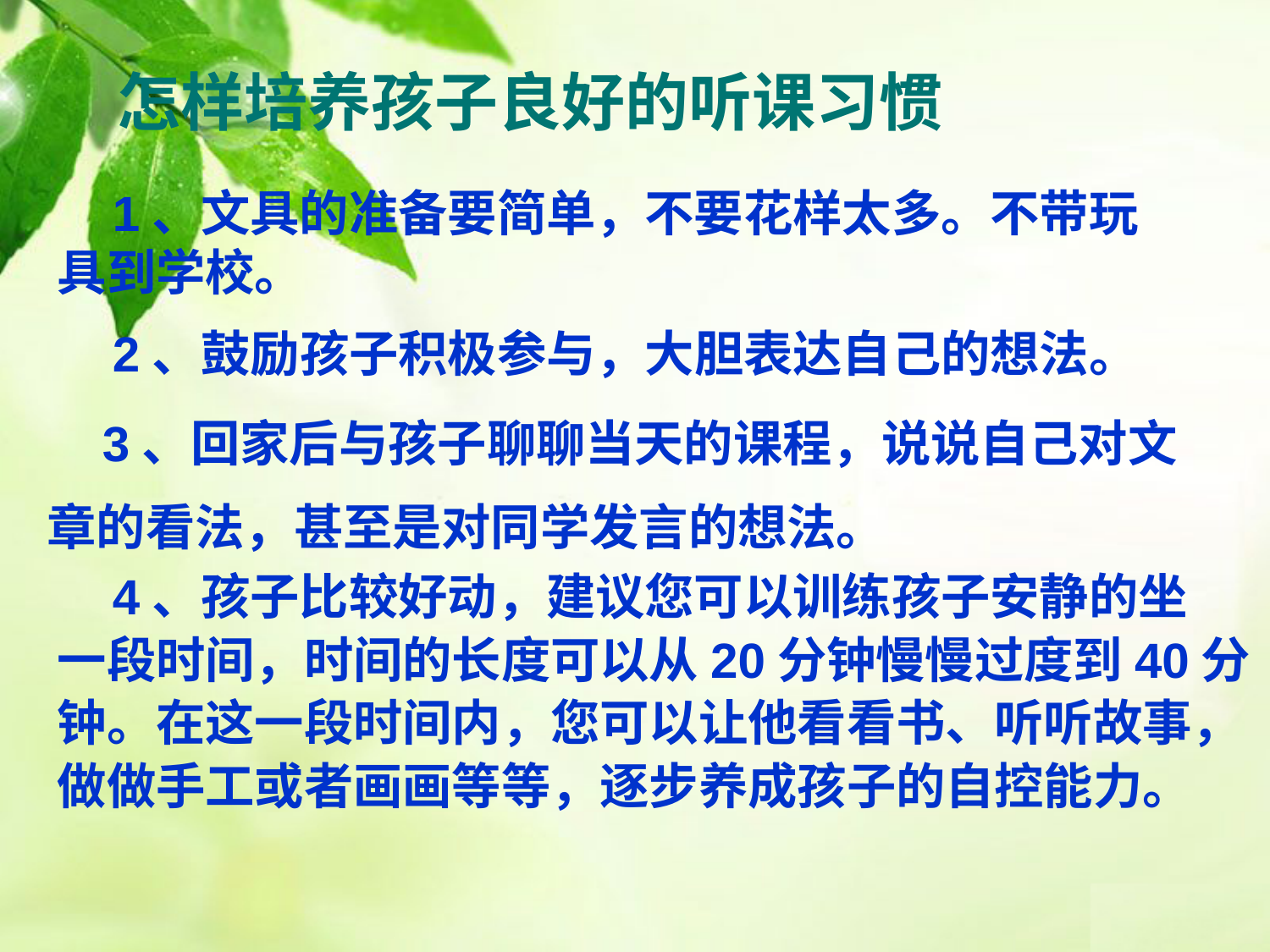

怎样培养孩子良好的听课习惯
    1、文具的准备要简单，不要花样太多。不带玩具到学校。
    2、鼓励孩子积极参与，大胆表达自己的想法。
    3、回家后与孩子聊聊当天的课程，说说自己对文
章的看法，甚至是对同学发言的想法。
    4、孩子比较好动，建议您可以训练孩子安静的坐
一段时间，时间的长度可以从20分钟慢慢过度到40分
钟。在这一段时间内，您可以让他看看书、听听故事，
做做手工或者画画等等，逐步养成孩子的自控能力。